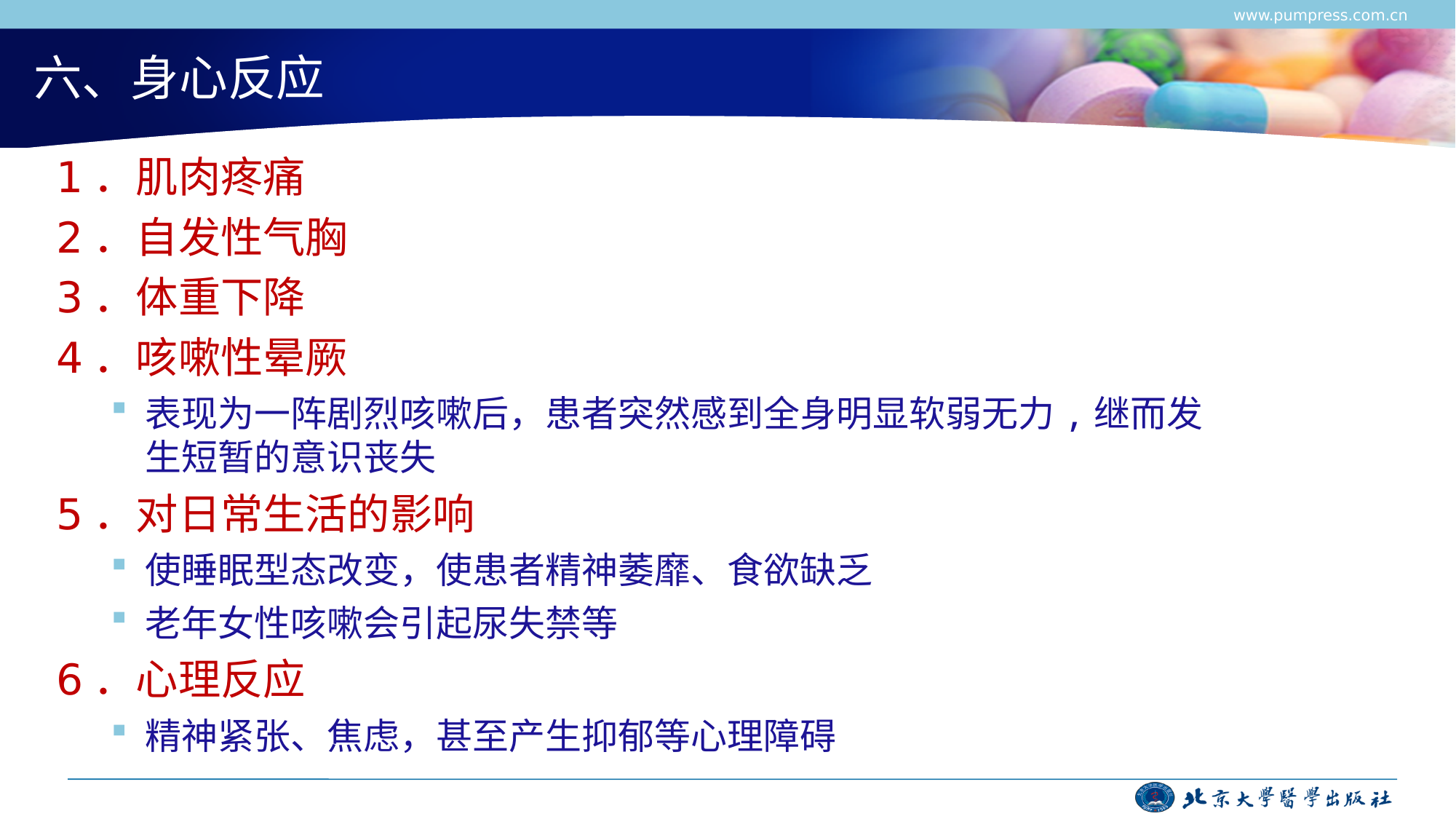

www.pumpress.com.cn
# 六、身心反应
1．肌肉疼痛
2．自发性气胸
3．体重下降
4．咳嗽性晕厥
表现为一阵剧烈咳嗽后，患者突然感到全身明显软弱无力,继而发生短暂的意识丧失
5．对日常生活的影响
使睡眠型态改变，使患者精神萎靡、食欲缺乏
老年女性咳嗽会引起尿失禁等
6．心理反应
精神紧张、焦虑，甚至产生抑郁等心理障碍